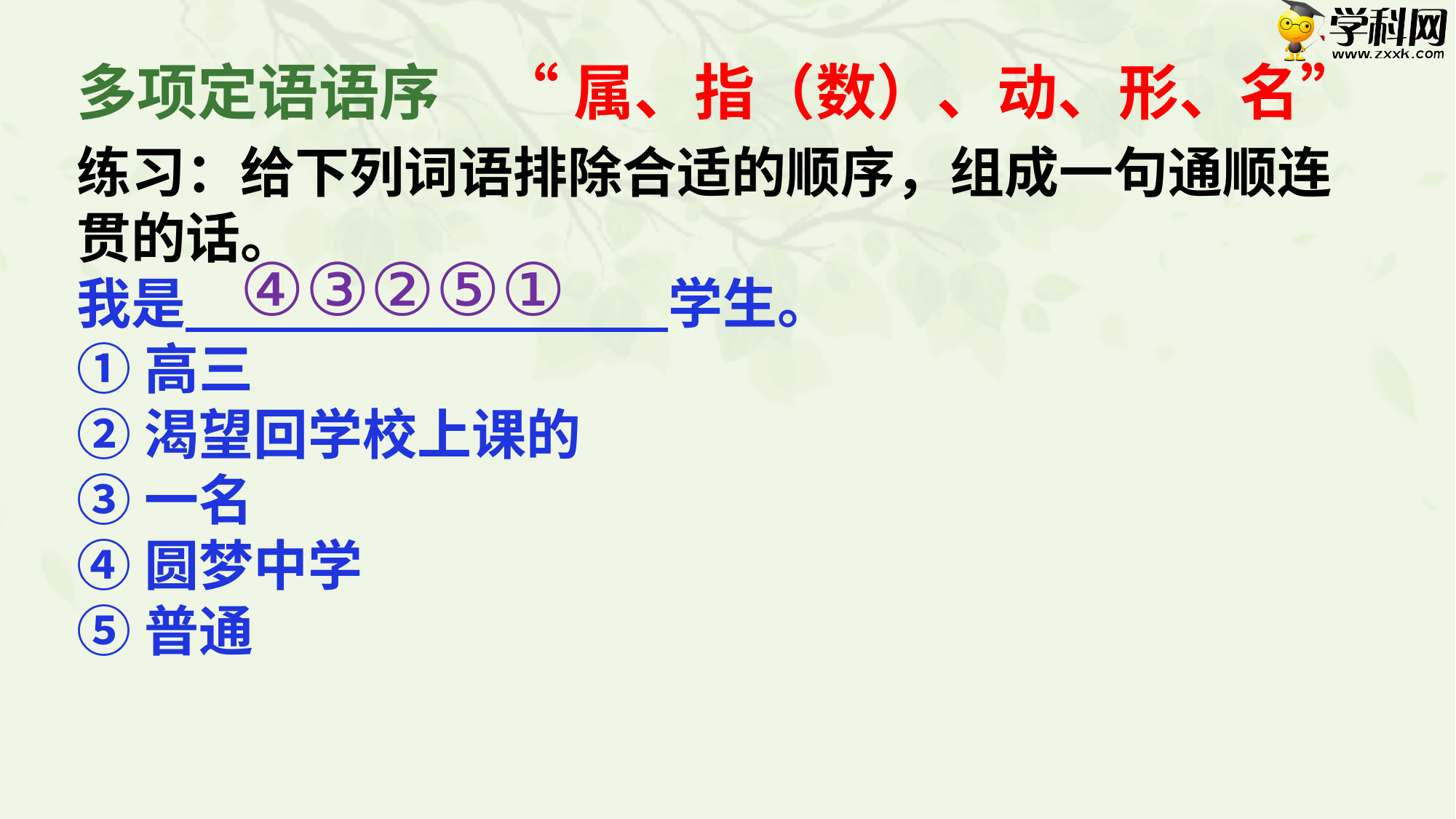

多项定语语序
“属、指（数）、动、形、名”
练习：给下列词语排除合适的顺序，组成一句通顺连贯的话。
我是                                       学生。
①高三
②渴望回学校上课的
③一名
④圆梦中学
⑤普通

④③②⑤①